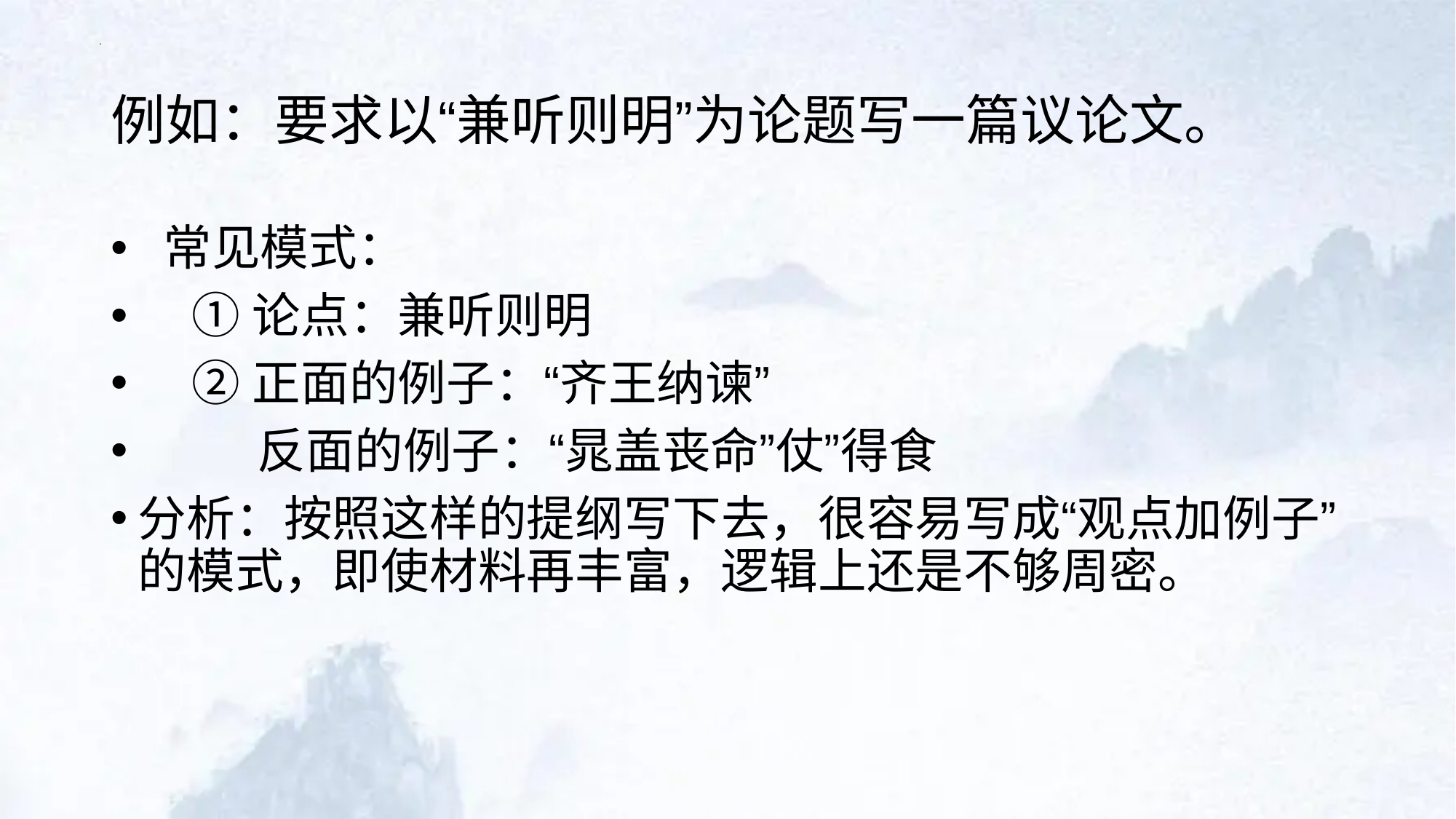

# 例如：要求以“兼听则明”为论题写一篇议论文。
 常见模式：
    ①论点：兼听则明
    ②正面的例子：“齐王纳谏”
        反面的例子：“晁盖丧命”仗”得食
分析：按照这样的提纲写下去，很容易写成“观点加例子”的模式，即使材料再丰富，逻辑上还是不够周密。